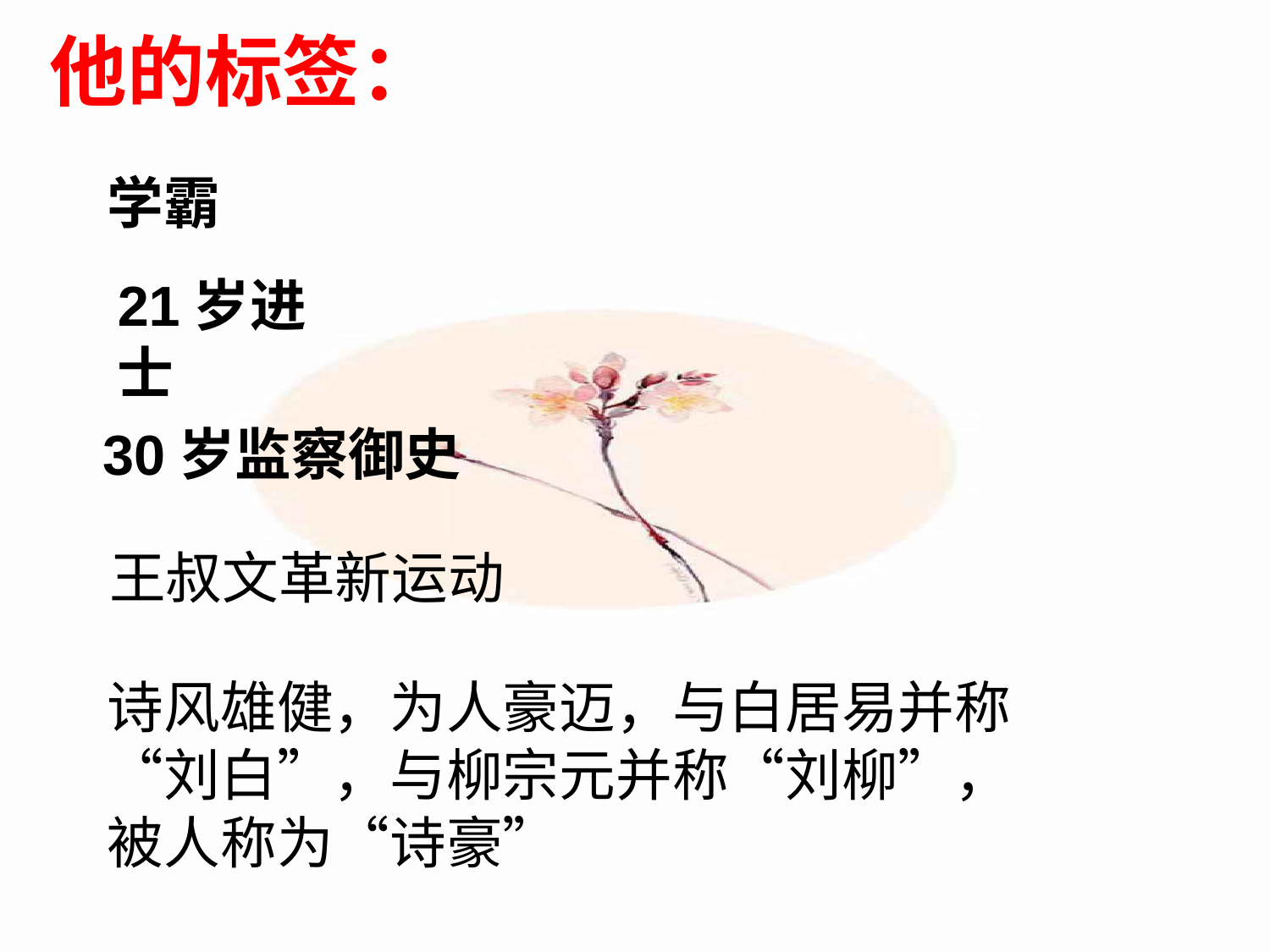

他的标签：
学霸
21岁进士
30岁监察御史
王叔文革新运动
诗风雄健，为人豪迈，与白居易并称“刘白”，与柳宗元并称“刘柳”，
被人称为“诗豪”